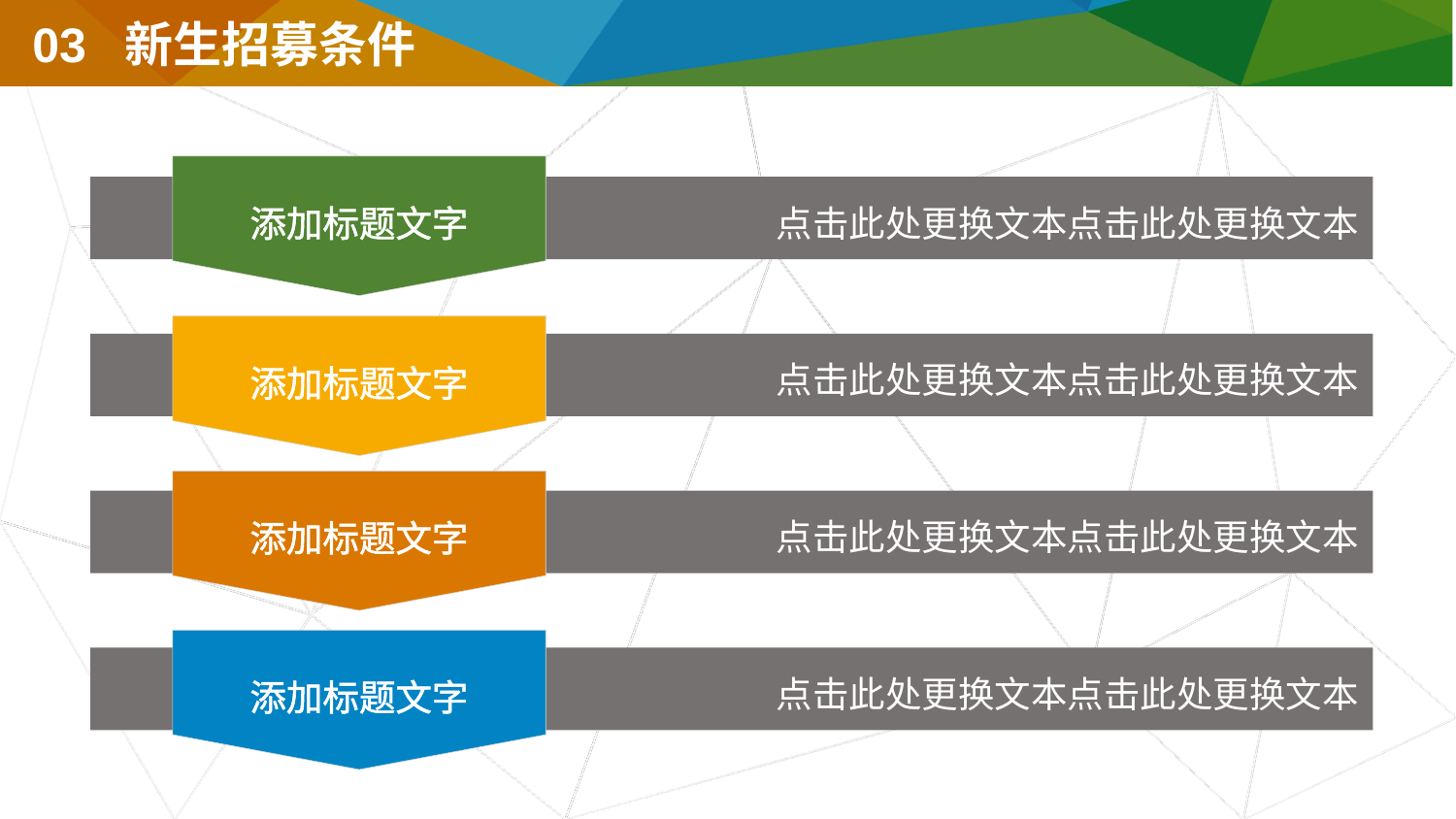

03  新生招募条件
添加标题文字
点击此处更换文本点击此处更换文本
添加标题文字
点击此处更换文本点击此处更换文本
添加标题文字
点击此处更换文本点击此处更换文本
添加标题文字
点击此处更换文本点击此处更换文本